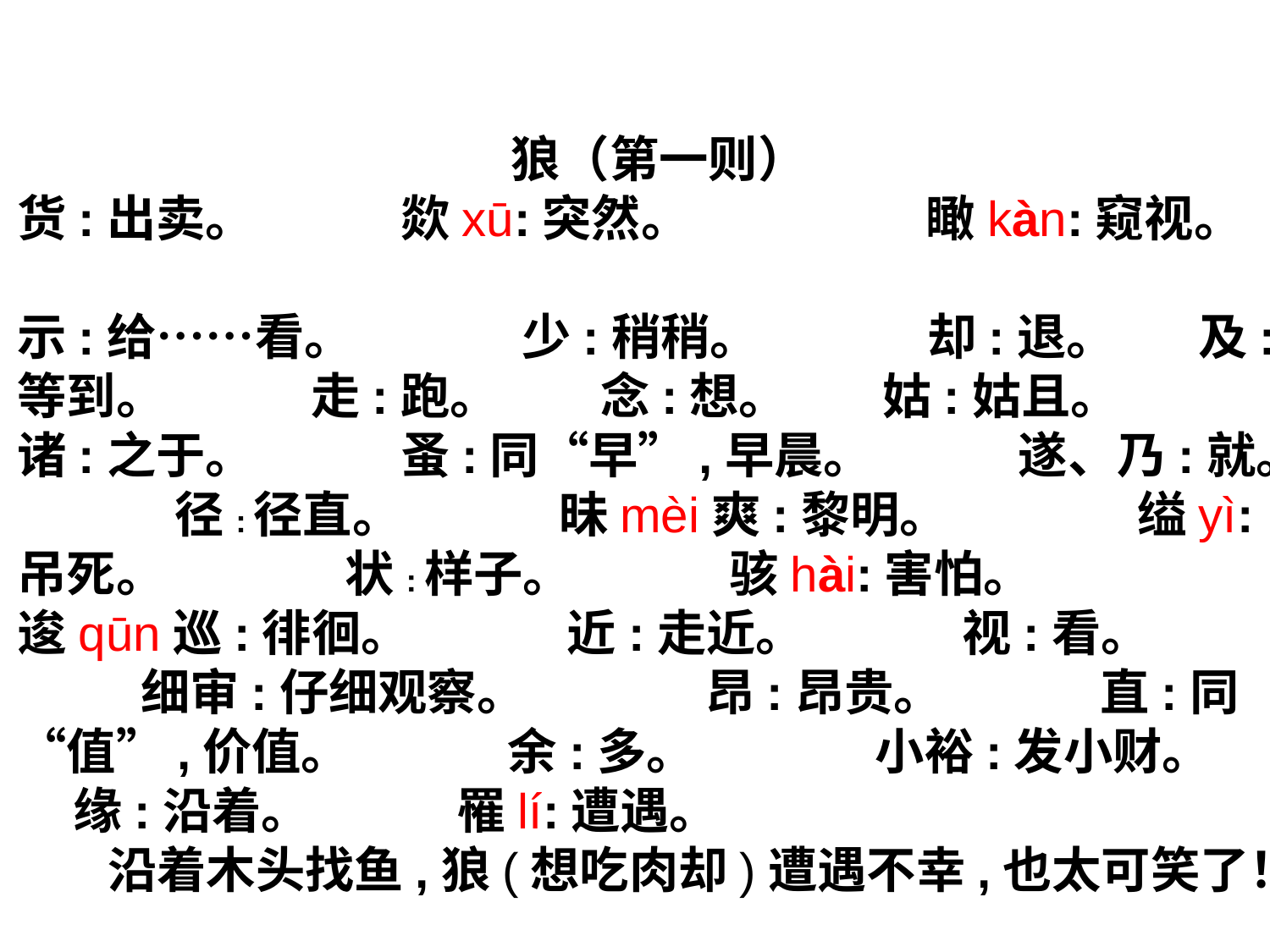

狼（第一则）
货:出卖。             欻xū:突然。                     瞰kàn:窥视。
示:给……看。               少:稍稍。               却:退。 　  及:等到。             走:跑。         念:想。 　   姑:姑且。
诸:之于。             蚤:同“早”,早晨。             遂、乃:就。              径:径直。              昧mèi爽:黎明。 　　       缢yì:吊死。                状:样子。              骇hài:害怕。                 逡qūn巡:徘徊。              近:走近。              视:看。                      细审:仔细观察。                昂:昂贵。              直:同“值”,价值。              余:多。                小裕:发小财。          缘:沿着。             罹lí:遭遇。
       沿着木头找鱼,狼(想吃肉却)遭遇不幸,也太可笑了！